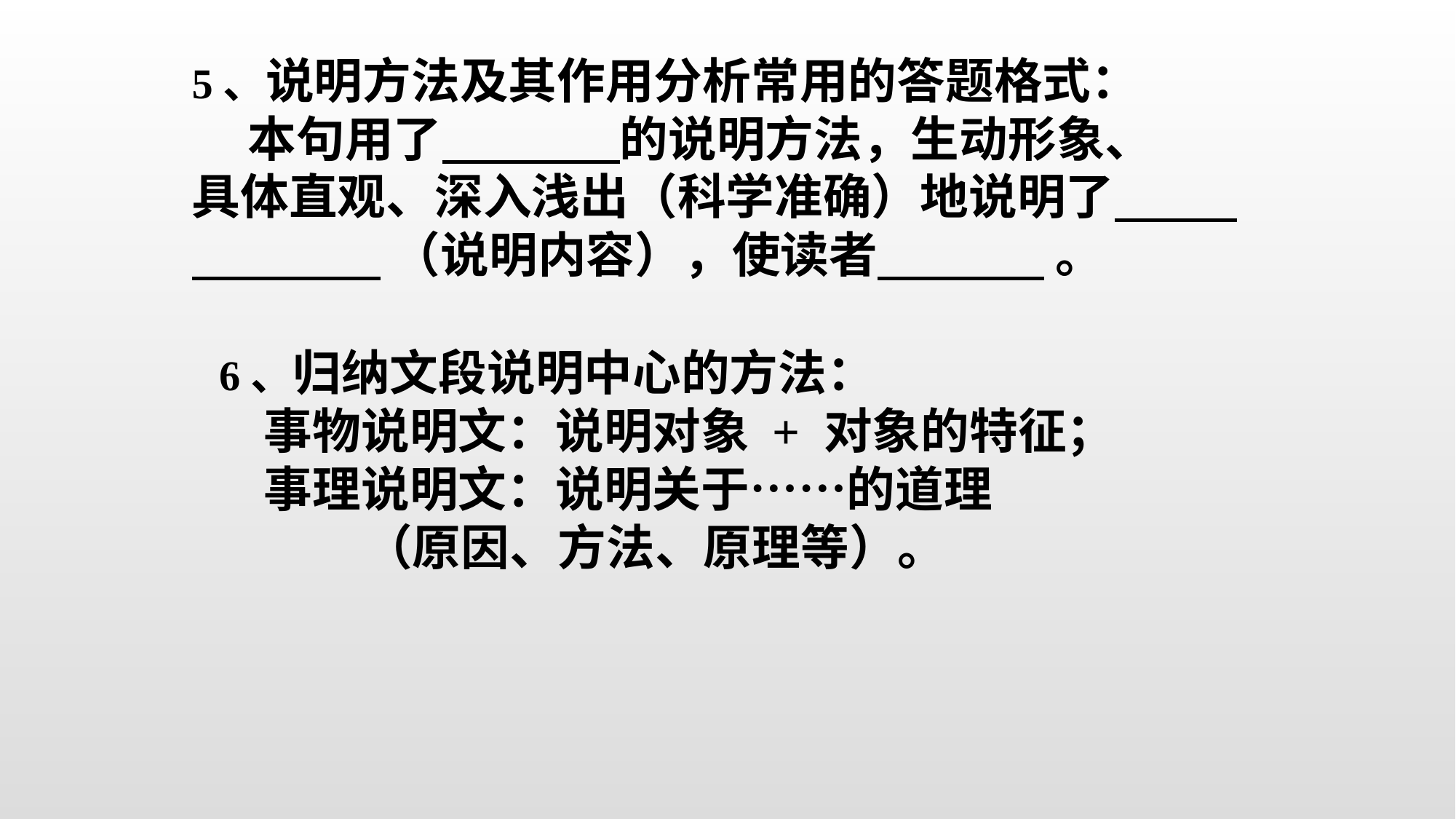

5、说明方法及其作用分析常用的答题格式：
    本句用了                的说明方法，生动形象、
具体直观、深入浅出（科学准确）地说明了
                 （说明内容），使读者                。
6、归纳文段说明中心的方法：
   事物说明文：说明对象 + 对象的特征；
   事理说明文：说明关于……的道理
            （原因、方法、原理等）。